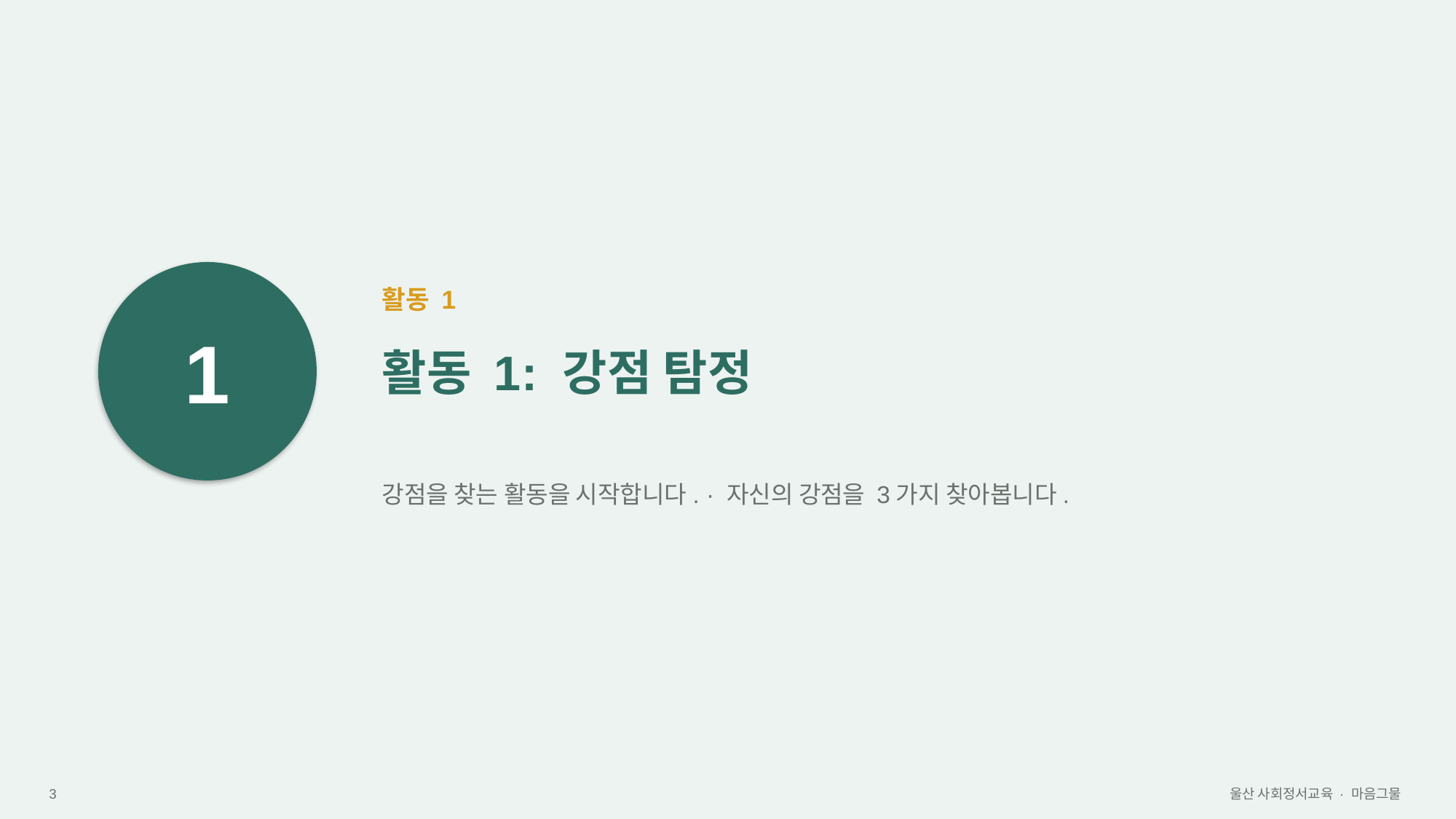

1
활동 1
활동 1: 강점 탐정
강점을 찾는 활동을 시작합니다. · 자신의 강점을 3가지 찾아봅니다.
3
울산 사회정서교육 · 마음그물